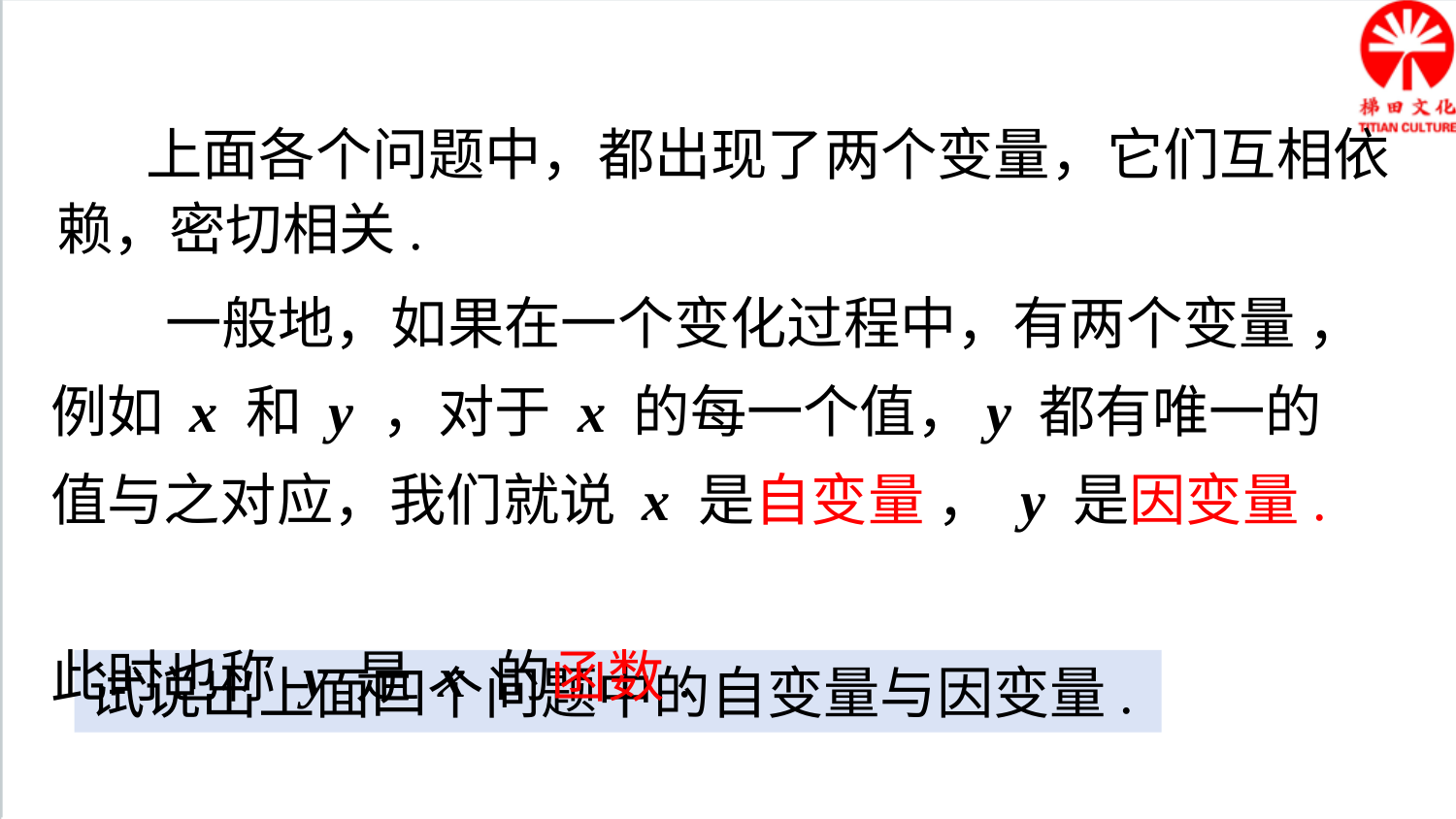

知识要点
      上面各个问题中，都出现了两个变量，它们互相依赖，密切相关.
        一般地，如果在一个变化过程中，有两个变量 ，例如 x 和 y ，对于 x 的每一个值，y 都有唯一的值与之对应，我们就说 x 是自变量 ， y 是因变量.
此时也称 y 是 x 的函数.
试说出上面四个问题中的自变量与因变量.